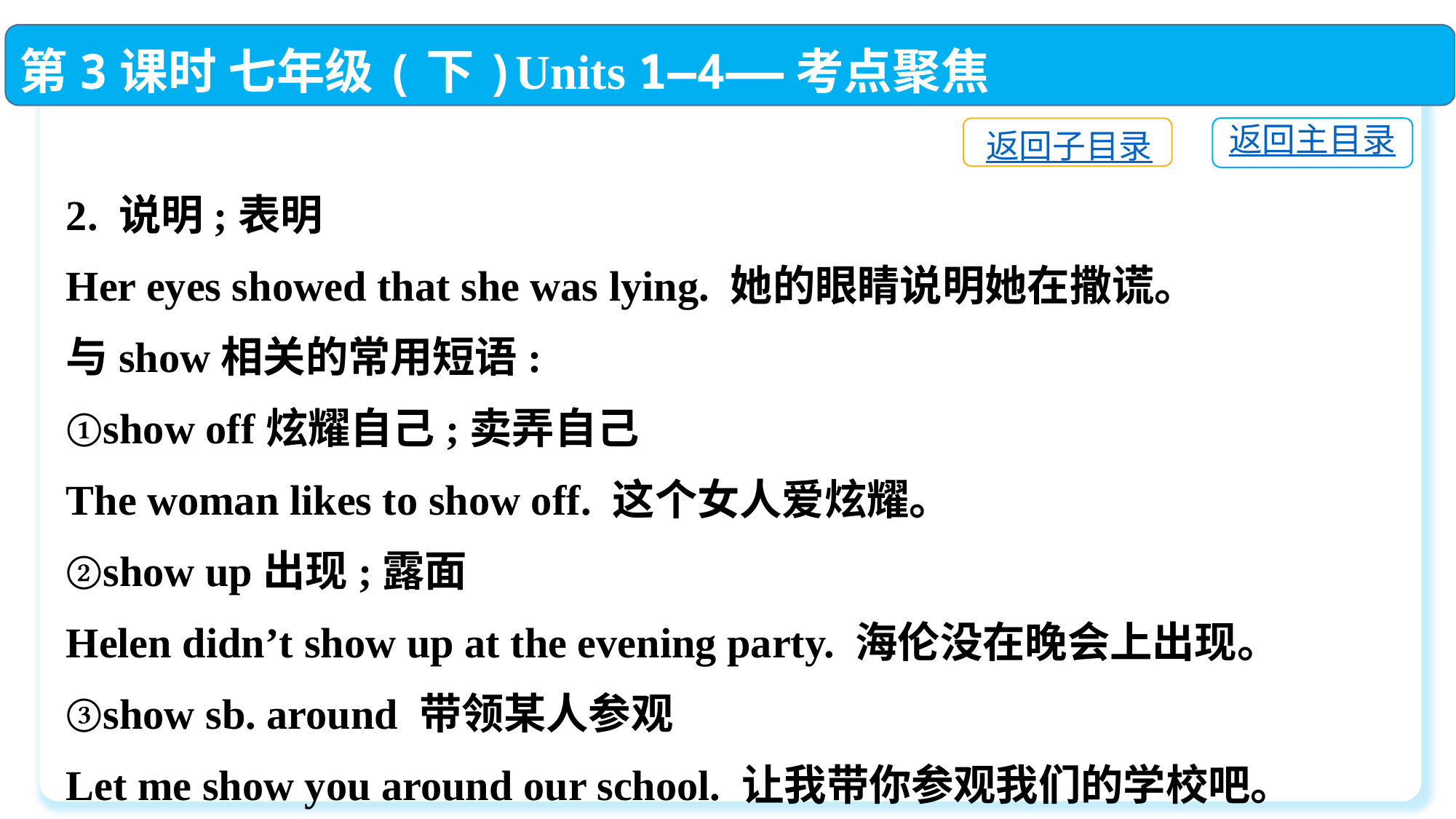

第3课时 七年级(下)Units 1—4——考点聚焦

返回主目录

返回子目录
2. 说明;表明
Her eyes showed that she was lying. 她的眼睛说明她在撒谎。
与show相关的常用短语:
①show off炫耀自己;卖弄自己
The woman likes to show off. 这个女人爱炫耀。
②show up出现;露面
Helen didn’t show up at the evening party. 海伦没在晚会上出现。
③show sb. around 带领某人参观
Let me show you around our school. 让我带你参观我们的学校吧。